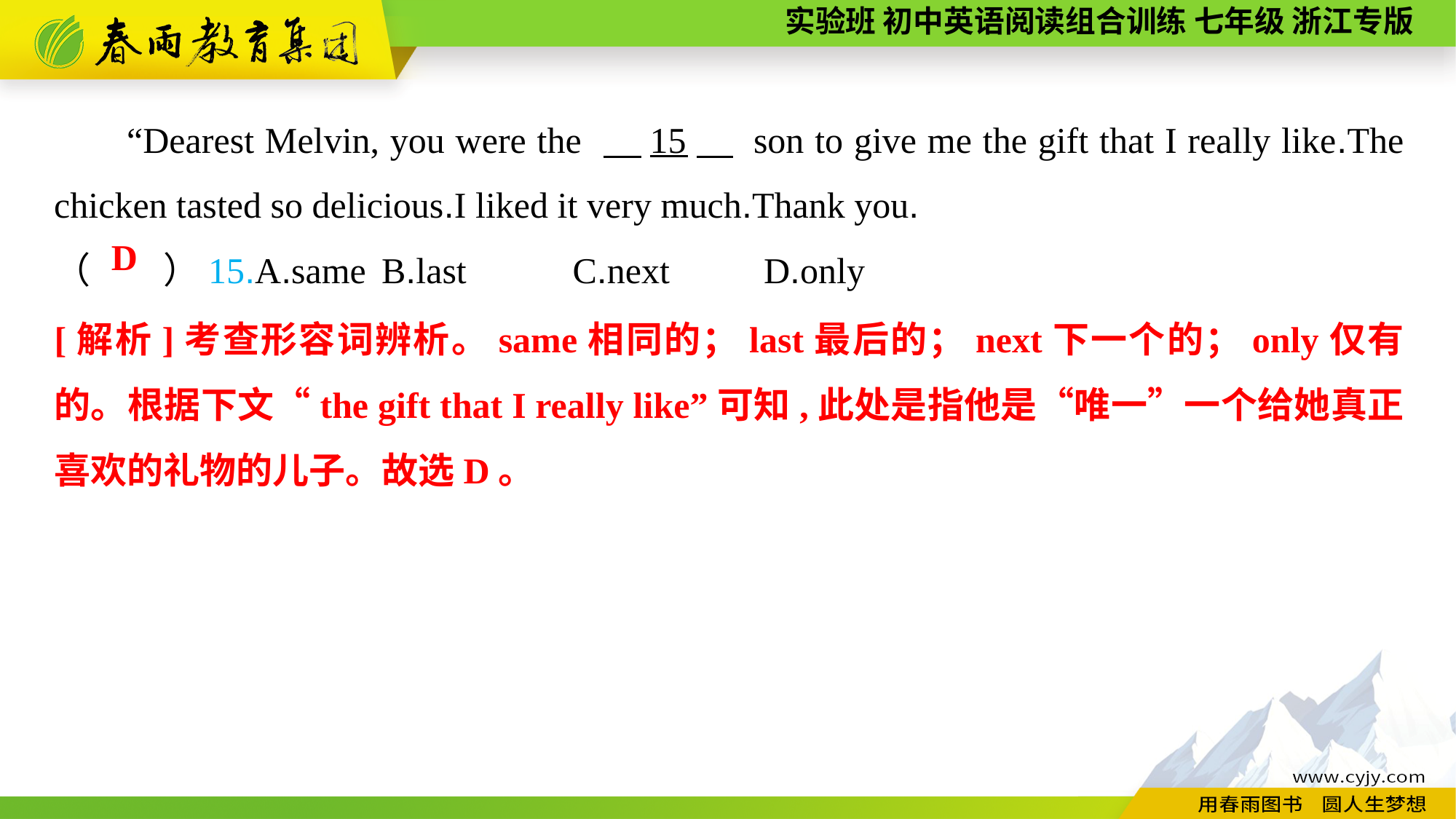

“Dearest Melvin, you were the 　15　 son to give me the gift that I really like.The chicken tasted so delicious.I liked it very much.Thank you.
（　　）15.A.same	B.last	         C.next	      D.only
D
[解析]考查形容词辨析。same相同的；last最后的；next下一个的；only仅有的。根据下文“the gift that I really like”可知,此处是指他是“唯一”一个给她真正喜欢的礼物的儿子。故选D。